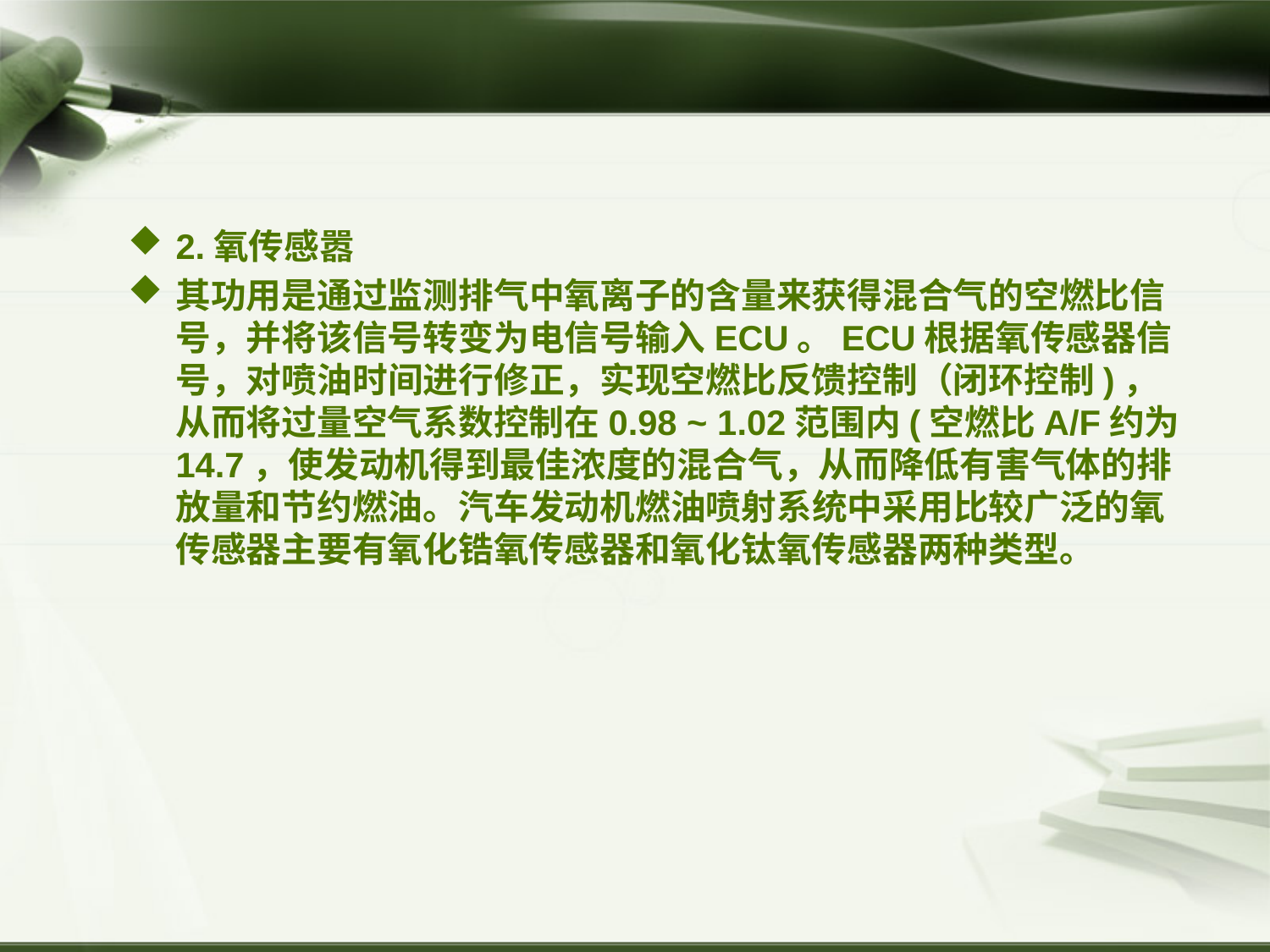

#

2.氧传感嚣
其功用是通过监测排气中氧离子的含量来获得混合气的空燃比信号，并将该信号转变为电信号输入ECU。ECU根据氧传感器信号，对喷油时间进行修正，实现空燃比反馈控制（闭环控制)，从而将过量空气系数控制在0.98 ~ 1.02范围内(空燃比A/F约为14.7，使发动机得到最佳浓度的混合气，从而降低有害气体的排放量和节约燃油。汽车发动机燃油喷射系统中采用比较广泛的氧传感器主要有氧化锆氧传感器和氧化钛氧传感器两种类型。